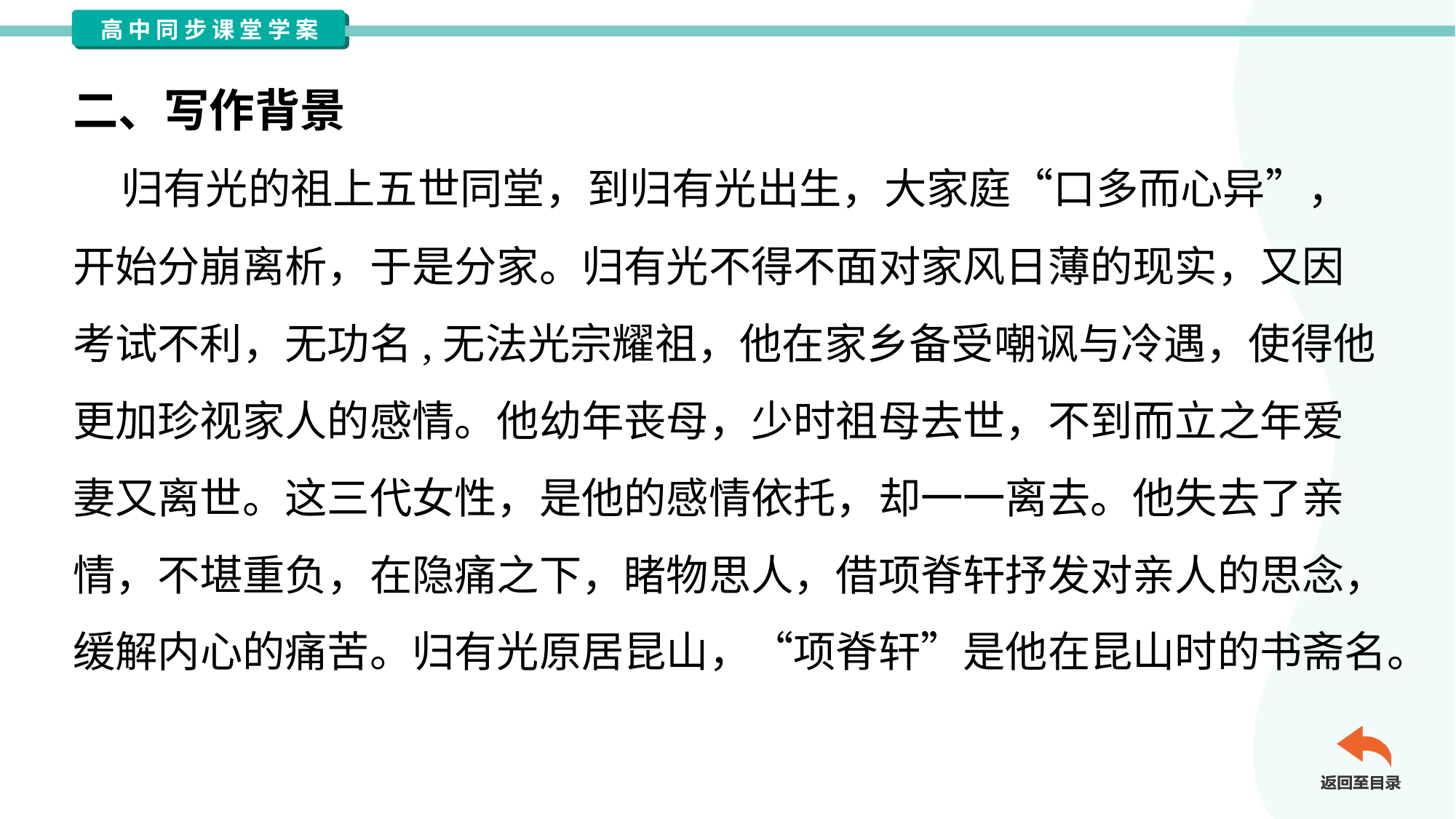

二、写作背景
    归有光的祖上五世同堂，到归有光出生，大家庭“口多而心异”，
开始分崩离析，于是分家。归有光不得不面对家风日薄的现实，又因
考试不利，无功名,无法光宗耀祖，他在家乡备受嘲讽与冷遇，使得他
更加珍视家人的感情。他幼年丧母，少时祖母去世，不到而立之年爱
妻又离世。这三代女性，是他的感情依托，却一一离去。他失去了亲
情，不堪重负，在隐痛之下，睹物思人，借项脊轩抒发对亲人的思念，
缓解内心的痛苦。归有光原居昆山，“项脊轩”是他在昆山时的书斋名。